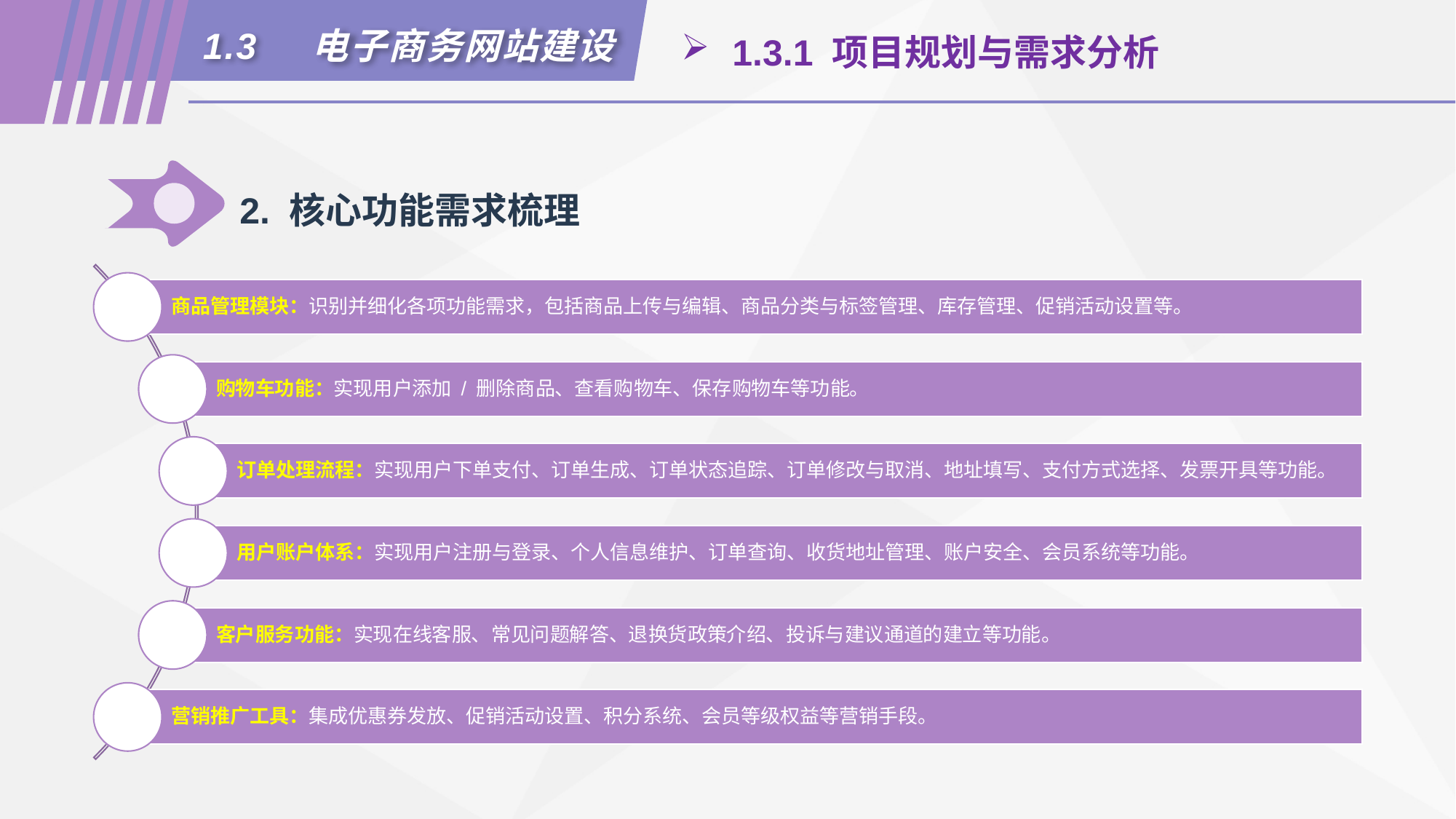

1.3	电子商务网站建设
 1.3.1 项目规划与需求分析

2. 核心功能需求梳理
商品管理模块：识别并细化各项功能需求，包括商品上传与编辑、商品分类与标签管理、库存管理、促销活动设置等。
购物车功能：实现用户添加 / 删除商品、查看购物车、保存购物车等功能。
订单处理流程：实现用户下单支付、订单生成、订单状态追踪、订单修改与取消、地址填写、支付方式选择、发票开具等功能。
用户账户体系：实现用户注册与登录、个人信息维护、订单查询、收货地址管理、账户安全、会员系统等功能。
客户服务功能：实现在线客服、常见问题解答、退换货政策介绍、投诉与建议通道的建立等功能。
营销推广工具：集成优惠券发放、促销活动设置、积分系统、会员等级权益等营销手段。